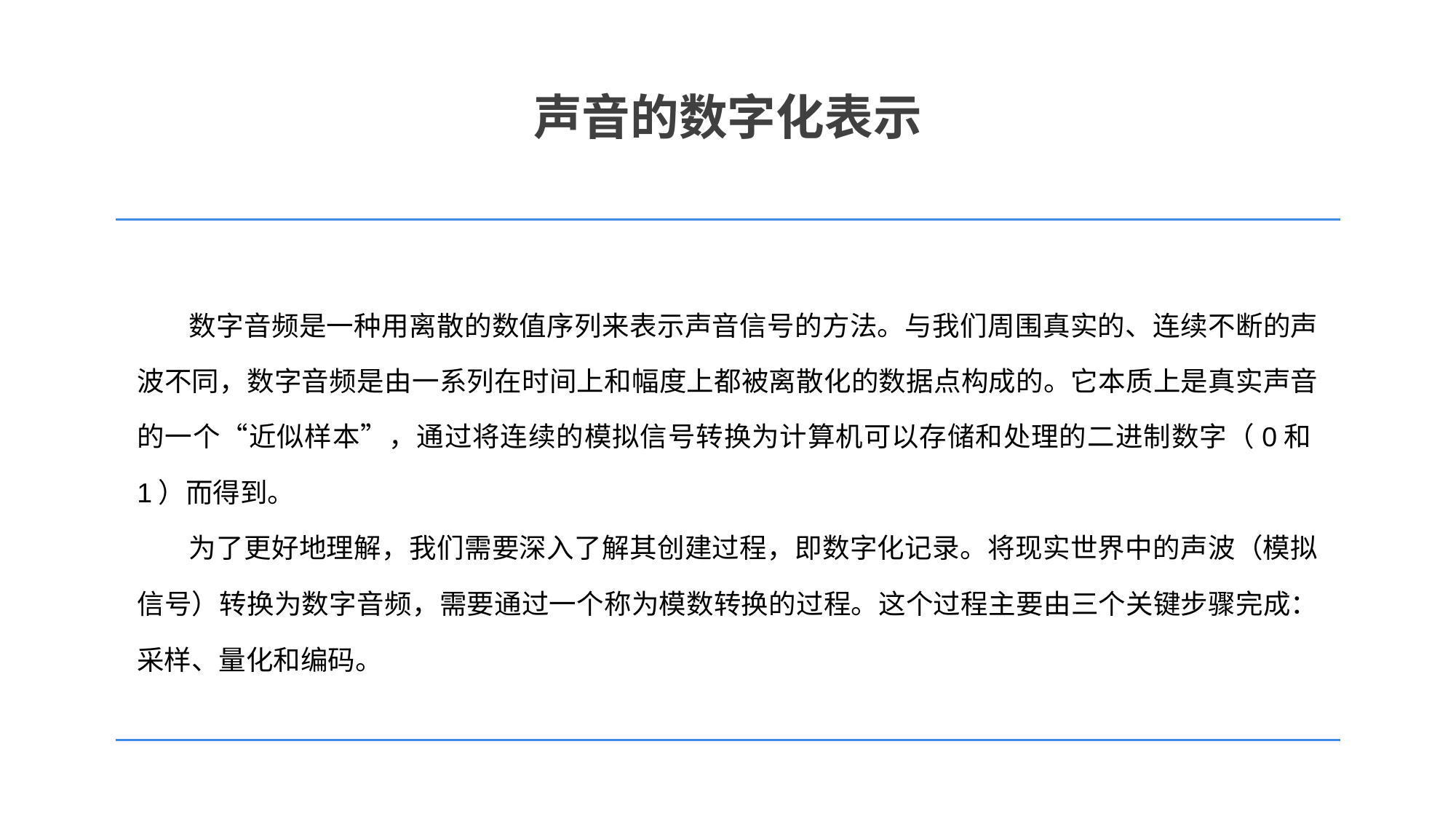

声音的数字化表示

       数字音频是一种用离散的数值序列来表示声音信号的方法。与我们周围真实的、连续不断的声波不同，数字音频是由一系列在时间上和幅度上都被离散化的数据点构成的。它本质上是真实声音的一个“近似样本”，通过将连续的模拟信号转换为计算机可以存储和处理的二进制数字（0和1）而得到。
       为了更好地理解，我们需要深入了解其创建过程，即数字化记录。将现实世界中的声波（模拟信号）转换为数字音频，需要通过一个称为模数转换的过程。这个过程主要由三个关键步骤完成：采样、量化和编码。